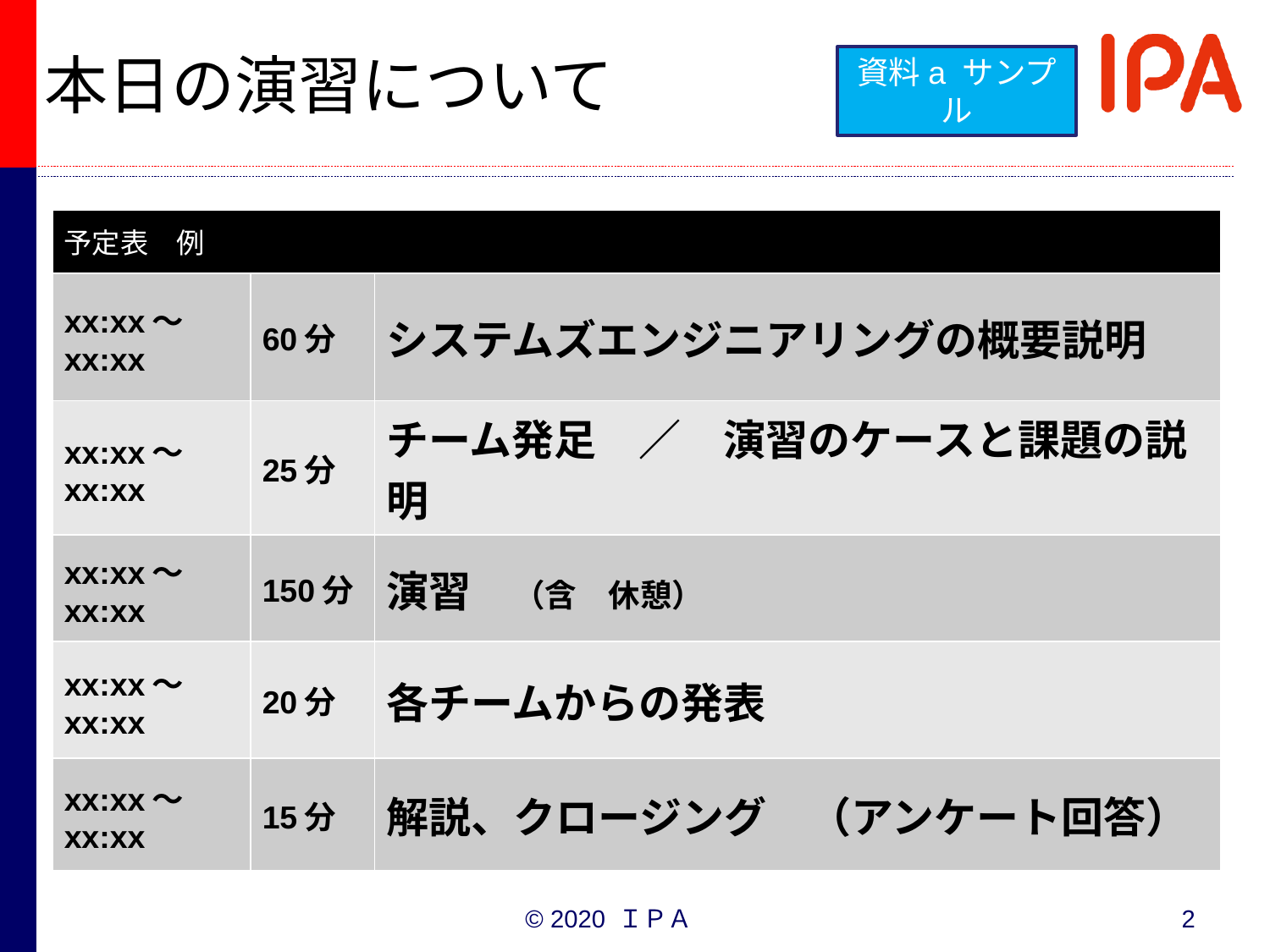

# 本日の演習について
資料a サンプル
| 予定表　例 |  |  |
| --- | --- | --- |
| xx:xx～xx:xx | 60分 | システムズエンジニアリングの概要説明 |
| xx:xx～xx:xx | 25分 | チーム発足　／　演習のケースと課題の説明 |
| xx:xx～xx:xx | 150分 | 演習　（含　休憩） |
| xx:xx～xx:xx | 20分 | 各チームからの発表 |
| xx:xx～xx:xx | 15分 | 解説、クロージング　（アンケート回答） |
© 2020 ＩＰＡ
2